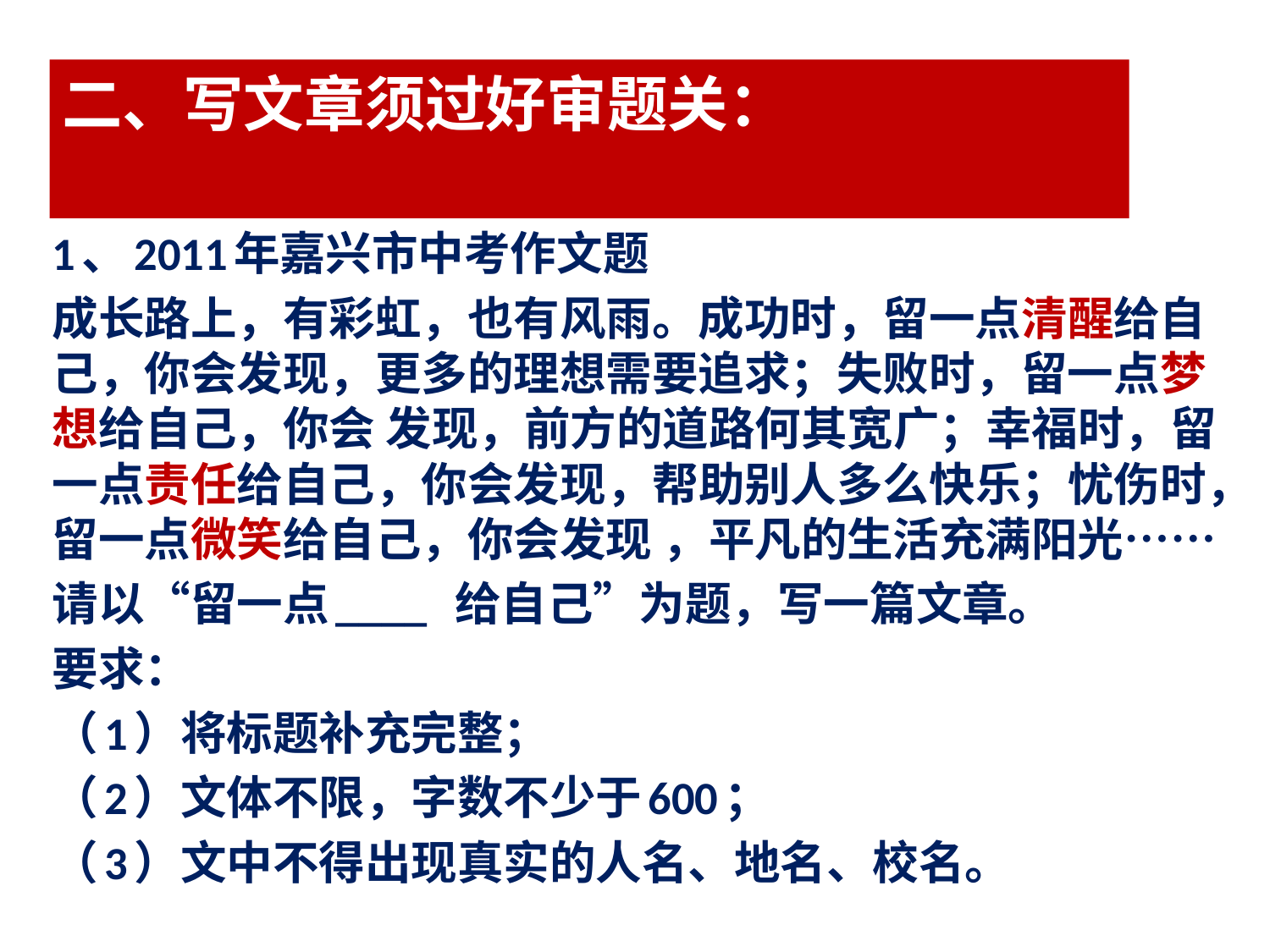

# 二、写文章须过好审题关：
1、2011年嘉兴市中考作文题
成长路上，有彩虹，也有风雨。成功时，留一点清醒给自己，你会发现，更多的理想需要追求；失败时，留一点梦想给自己，你会 发现，前方的道路何其宽广；幸福时，留一点责任给自己，你会发现，帮助别人多么快乐；忧伤时，留一点微笑给自己，你会发现 ，平凡的生活充满阳光……
请以“留一点____  给自己”为题，写一篇文章。
要求：
（1）将标题补充完整；
（2）文体不限，字数不少于600；
（3）文中不得出现真实的人名、地名、校名。